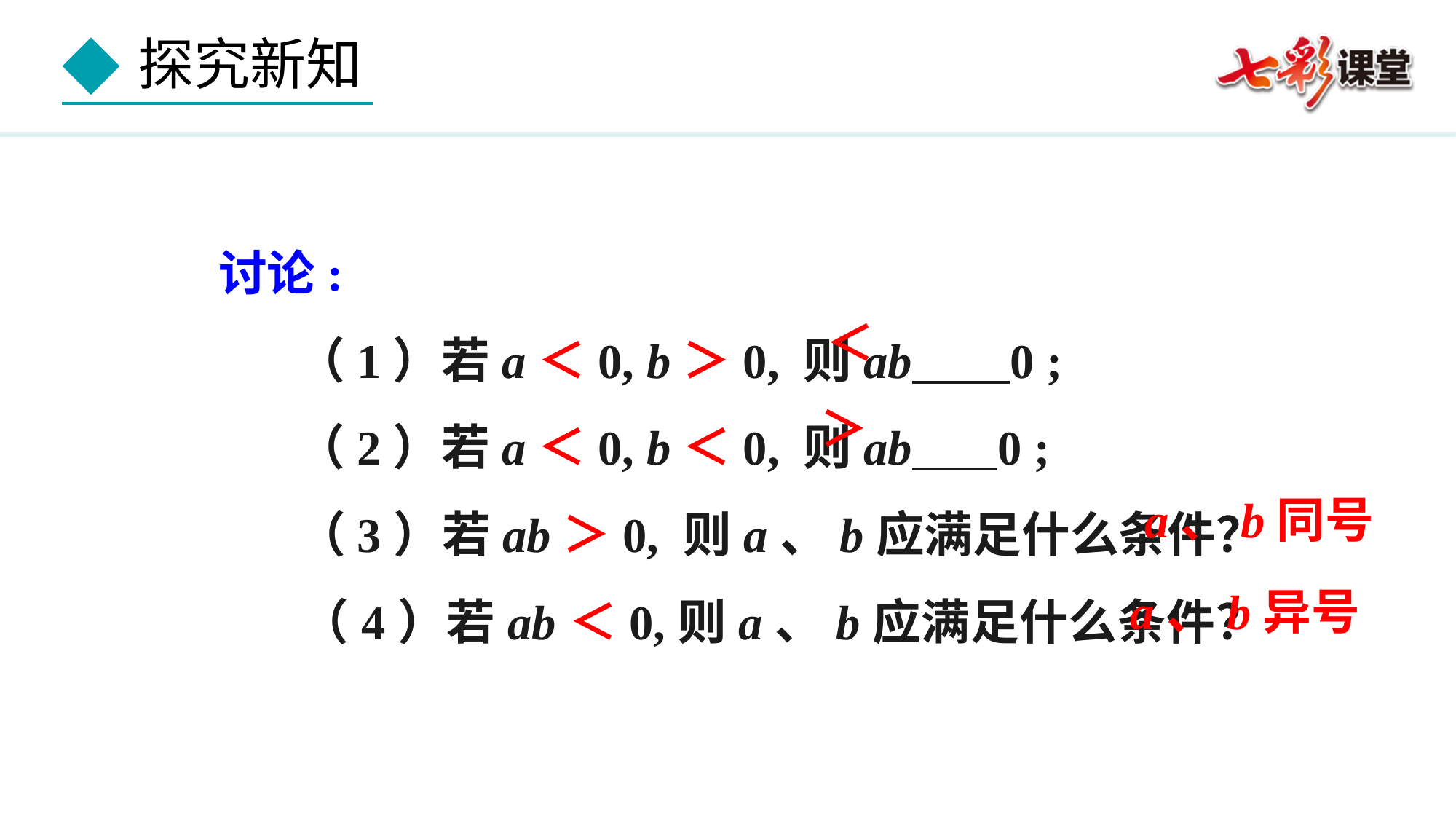

讨论:
      （1）若a＜0, b＞0, 则ab        0 ;
      （2）若a＜0, b＜0, 则ab       0 ;
      （3）若ab＞0, 则a、b应满足什么条件？
      （4）若ab＜0,则a、b应满足什么条件？
＜
＞
a、b同号
a、b异号